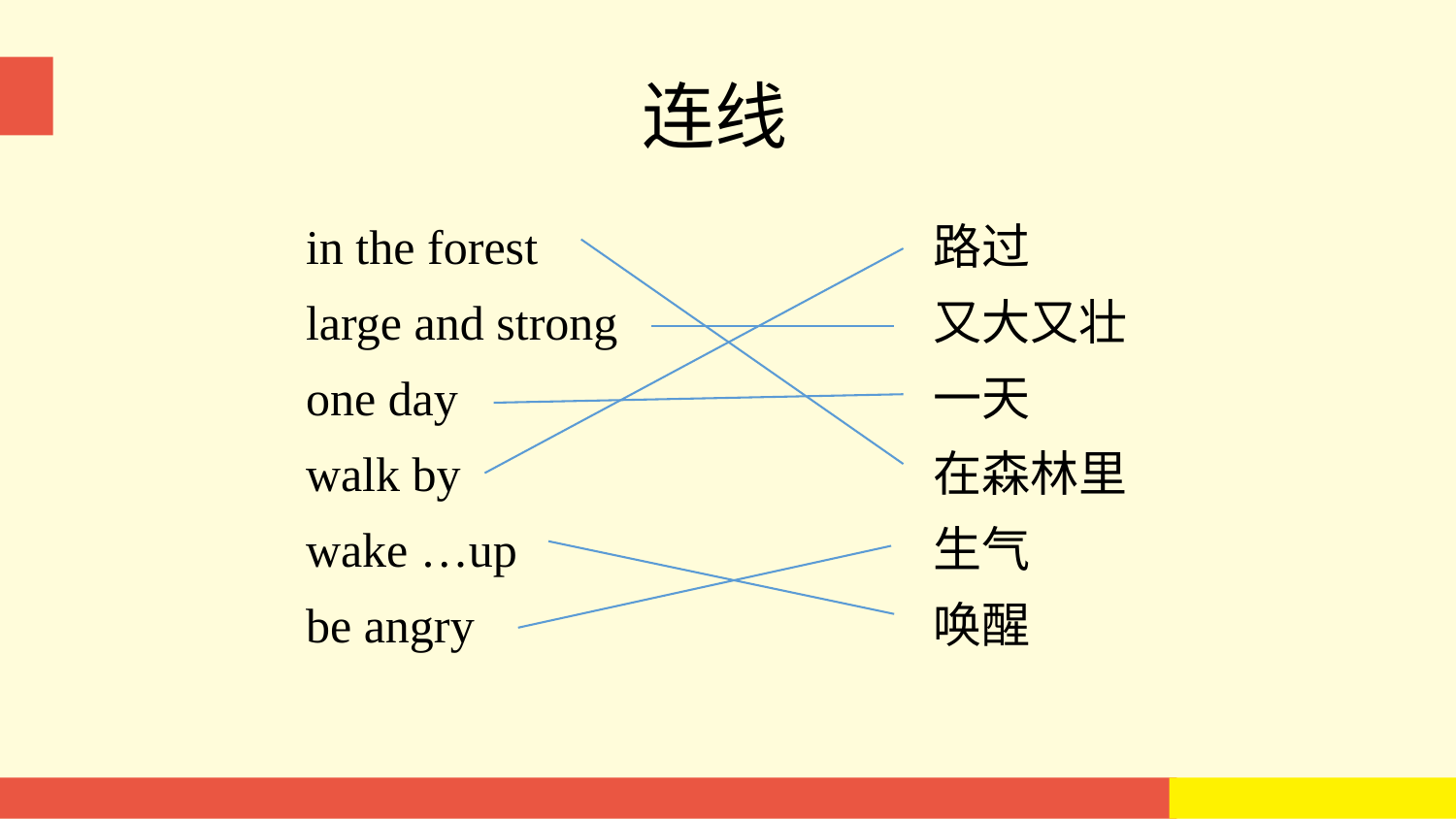

连线
in the forest
large and strong
one day
walk by
wake …up
be angry
路过
又大又壮
一天
在森林里
生气
唤醒